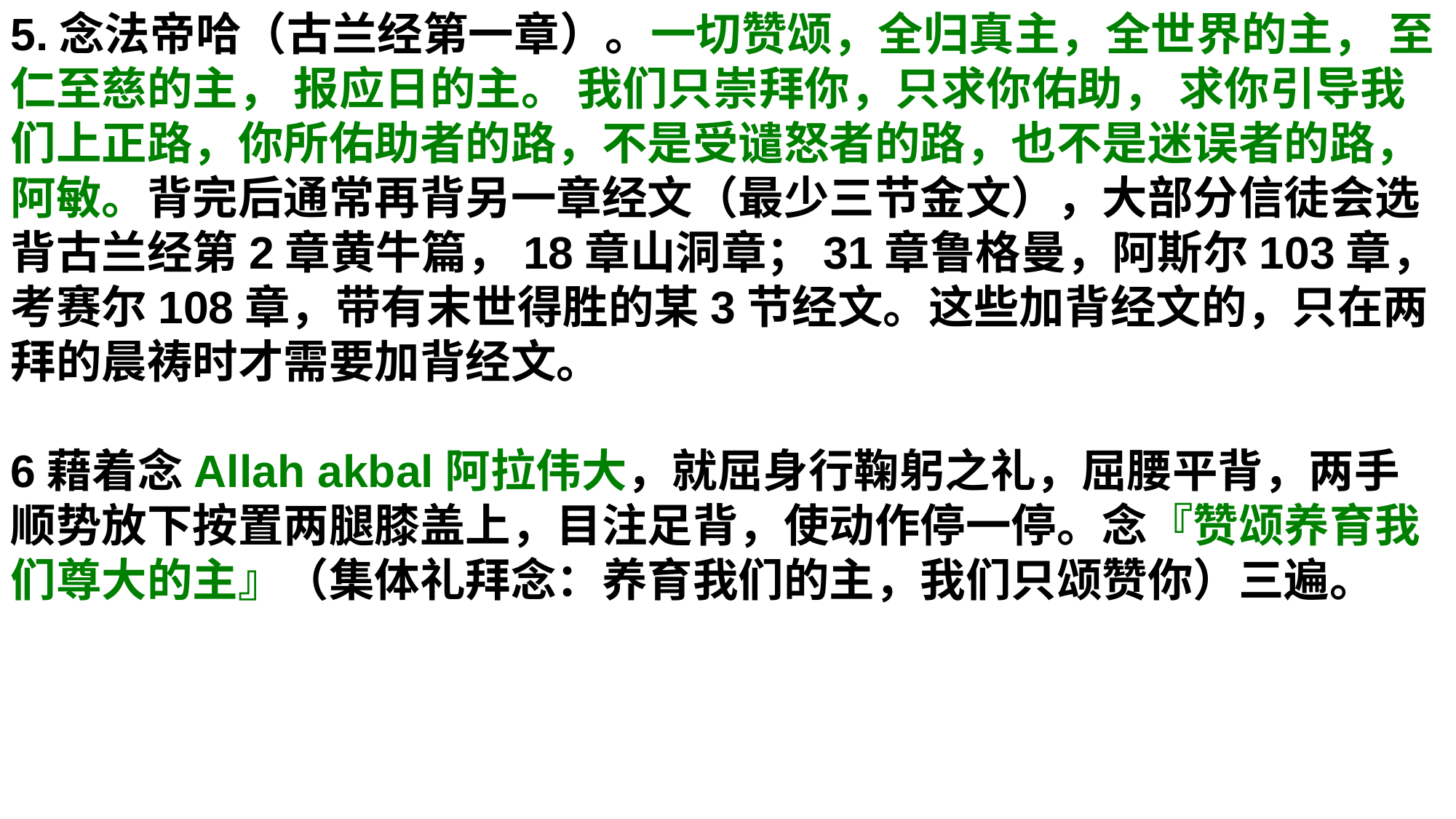

5.念法帝哈（古兰经第一章）。一切赞颂，全归真主，全世界的主， 至仁至慈的主， 报应日的主。 我们只崇拜你，只求你佑助， 求你引导我们上正路，你所佑助者的路，不是受谴怒者的路，也不是迷误者的路，阿敏。背完后通常再背另一章经文（最少三节金文），大部分信徒会选背古兰经第2章黄牛篇，18章山洞章；31章鲁格曼，阿斯尔103章，考赛尔108章，带有末世得胜的某3节经文。这些加背经文的，只在两拜的晨祷时才需要加背经文。

6藉着念Allah akbal阿拉伟大，就屈身行鞠躬之礼，屈腰平背，两手顺势放下按置两腿膝盖上，目注足背，使动作停一停。念『赞颂养育我们尊大的主』（集体礼拜念：养育我们的主，我们只颂赞你）三遍。